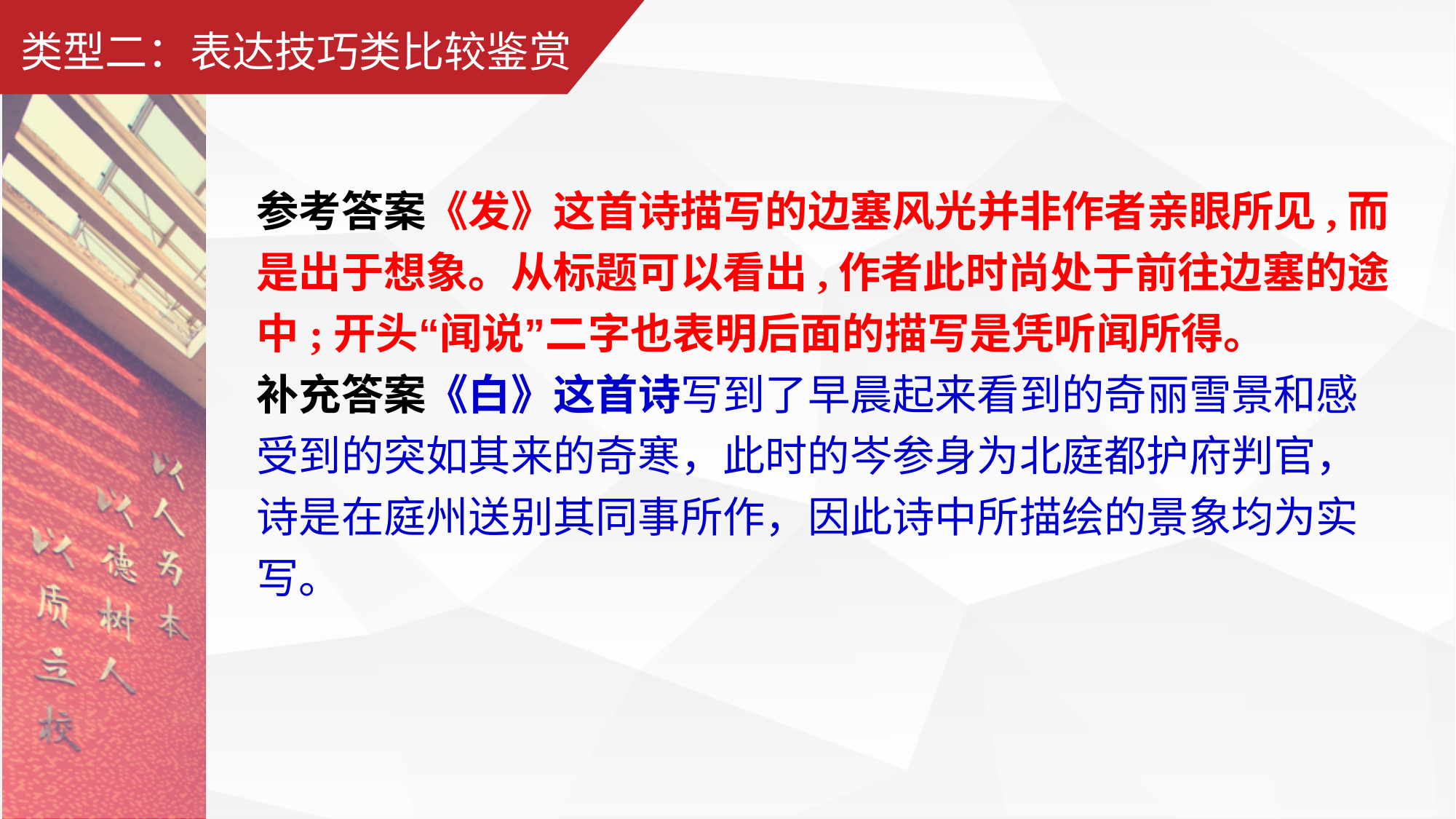

类型二：表达技巧类比较鉴赏
参考答案《发》这首诗描写的边塞风光并非作者亲眼所见,而是出于想象。从标题可以看出,作者此时尚处于前往边塞的途中;开头“闻说”二字也表明后面的描写是凭听闻所得。
补充答案《白》这首诗写到了早晨起来看到的奇丽雪景和感受到的突如其来的奇寒，此时的岑参身为北庭都护府判官，诗是在庭州送别其同事所作，因此诗中所描绘的景象均为实写。